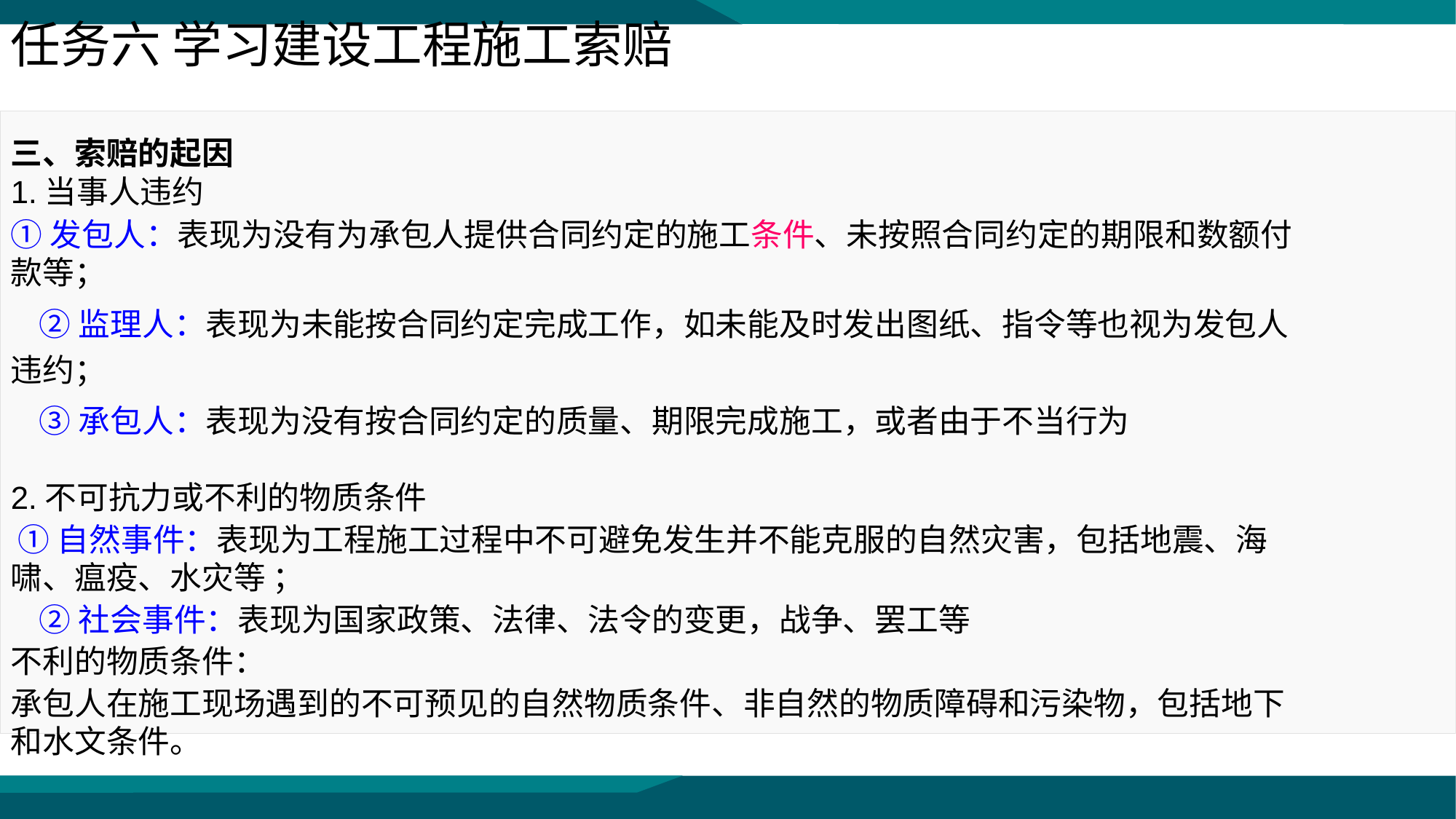

任务六 学习建设工程施工索赔
三、索赔的起因
1.当事人违约
①发包人：表现为没有为承包人提供合同约定的施工条件、未按照合同约定的期限和数额付款等；
    ②监理人：表现为未能按合同约定完成工作，如未能及时发出图纸、指令等也视为发包人违约；
    ③承包人：表现为没有按合同约定的质量、期限完成施工，或者由于不当行为

2.不可抗力或不利的物质条件
 ①自然事件：表现为工程施工过程中不可避免发生并不能克服的自然灾害，包括地震、海啸、瘟疫、水灾等 ；
    ②社会事件：表现为国家政策、法律、法令的变更，战争、罢工等
不利的物质条件：
承包人在施工现场遇到的不可预见的自然物质条件、非自然的物质障碍和污染物，包括地下和水文条件。